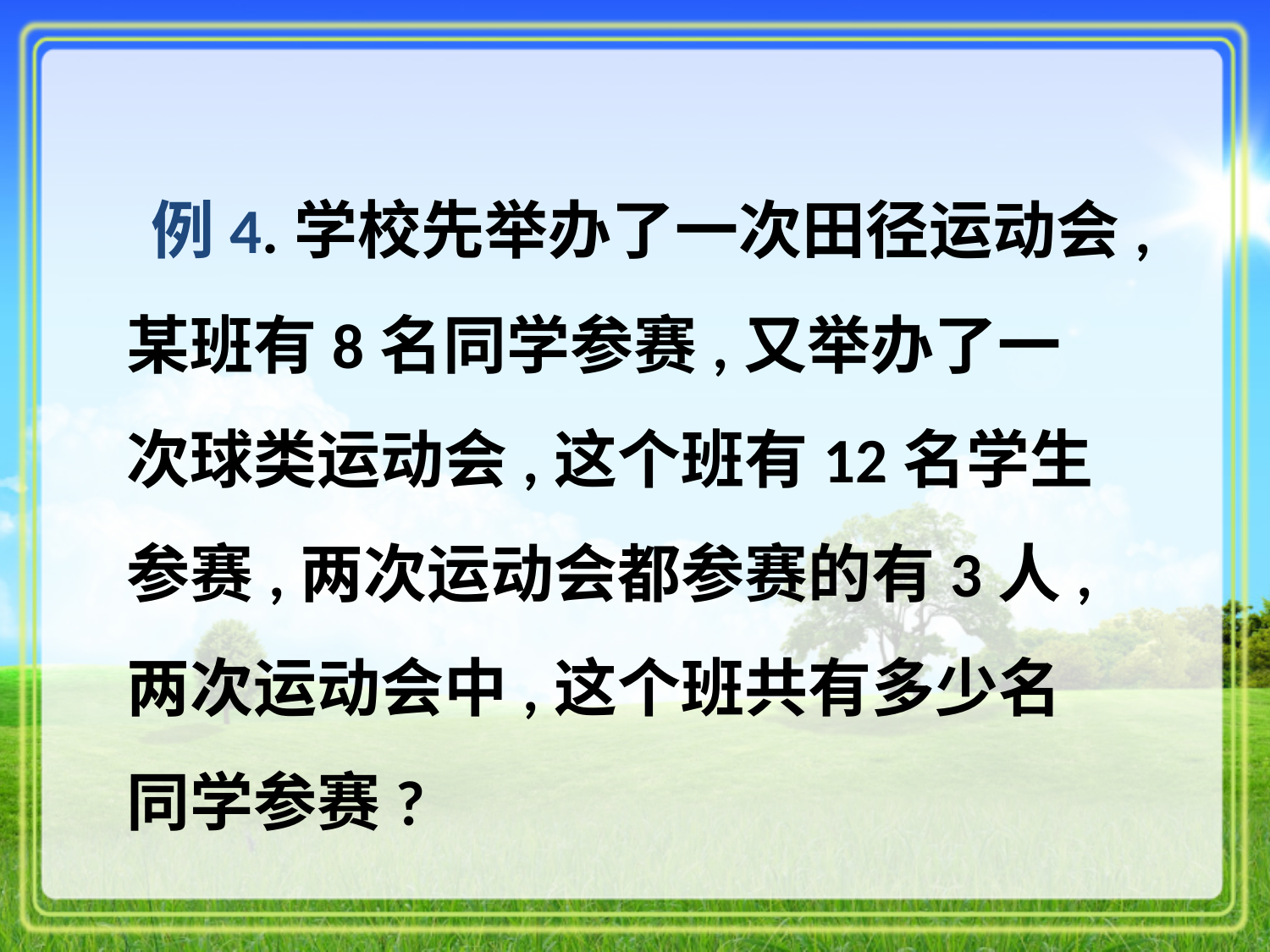

例4.学校先举办了一次田径运动会,某班有8名同学参赛,又举办了一次球类运动会,这个班有12名学生参赛,两次运动会都参赛的有3人,两次运动会中,这个班共有多少名同学参赛?